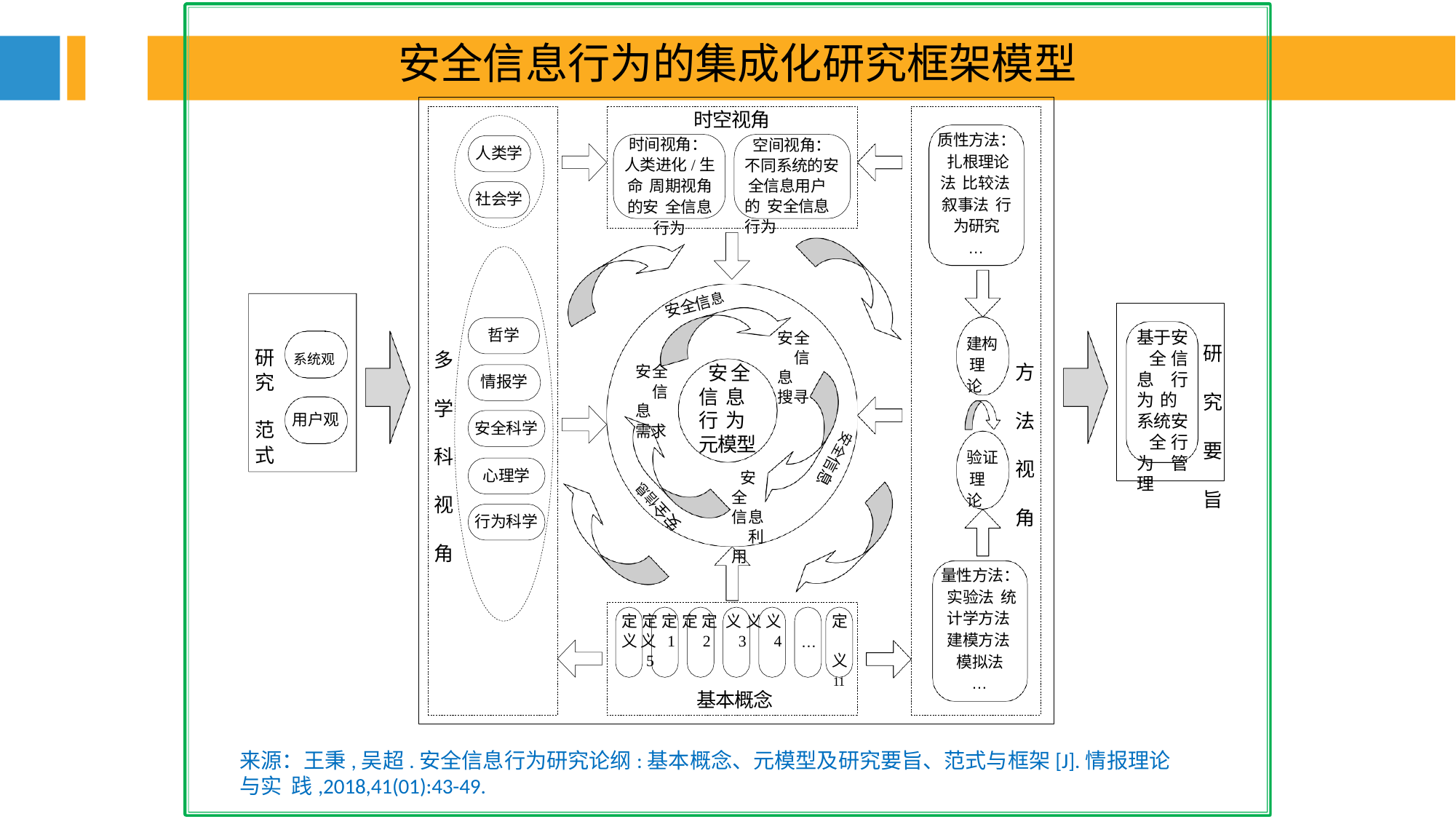

安全信息行为的集成化研究框架模型

时空视角

质性方法：  扎根理论法  比较法  叙事法  行为研究
…
时间视角：  人类进化/生命  周期视角的安  全信息行为
空间视角：  不同系统的安  全信息用户的  安全信息行为

人类学

社会学

安全信息

哲学
基于安  全信息  行为的  系统安  全行为  管理
安全  信息  搜寻
建构  理论
研  究  要  旨
研	系统观
究  范
式
多  学  科  视  角
方  法  视  角
安全  信息  行为  元模型
安全  信息  利用
安全  信息  需求

情报学

用户观

安全科学
验证  理论
安全信息

心理学
安全信息

行为科学
量性方法：  实验法  统计学方法  建模方法  模拟法
…

定 定 定 定 定  义 义 义 义 义  1       2       3       4       5
定  义
11
…

基本概念
来源：王秉,吴超.安全信息行为研究论纲:基本概念、元模型及研究要旨、范式与框架[J].情报理论与实  践,2018,41(01):43-49.